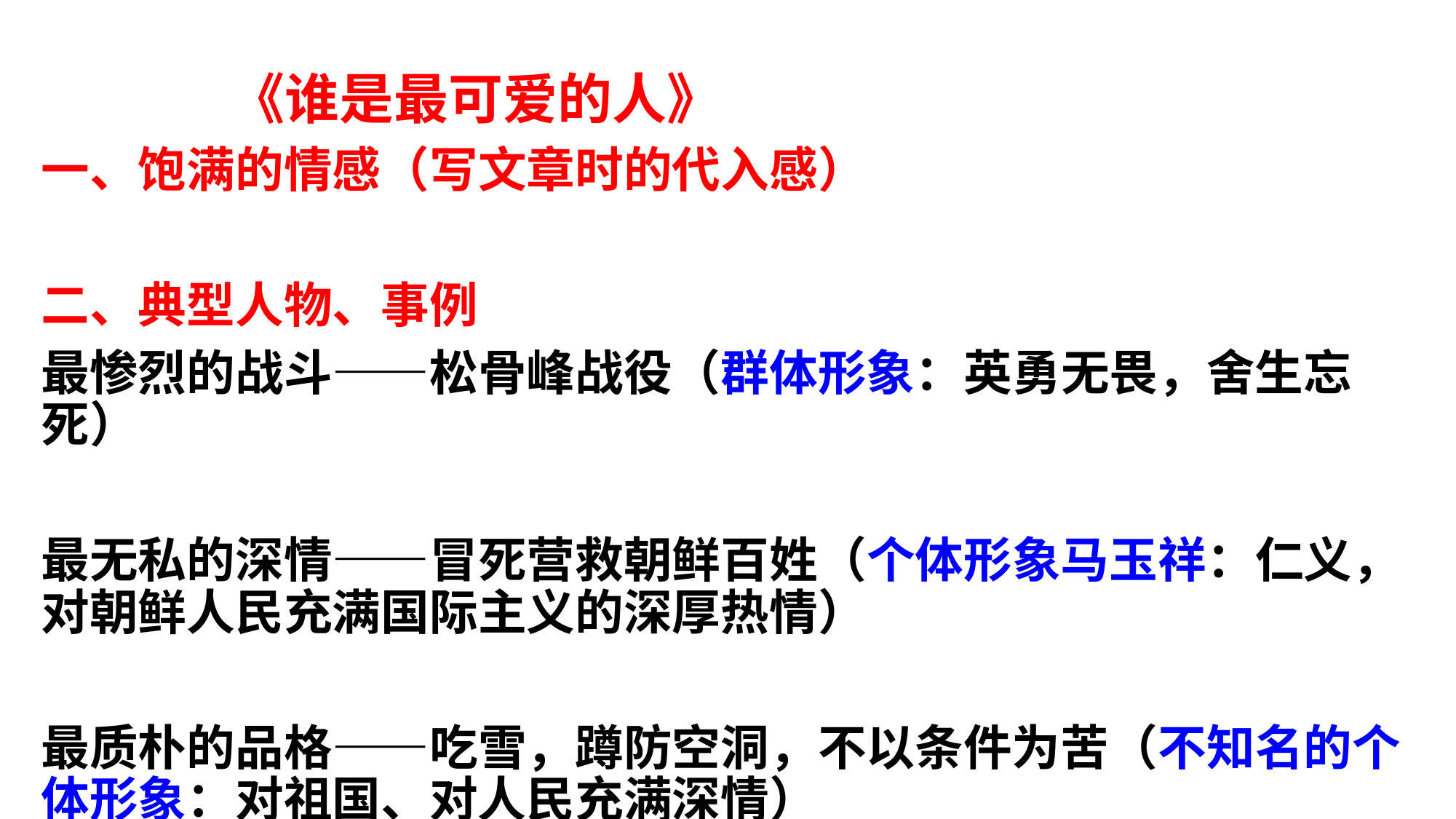

《谁是最可爱的人》
一、饱满的情感（写文章时的代入感）

二、典型人物、事例
最惨烈的战斗——松骨峰战役（群体形象：英勇无畏，舍生忘死）

最无私的深情——冒死营救朝鲜百姓（个体形象马玉祥：仁义，对朝鲜人民充满国际主义的深厚热情）

最质朴的品格——吃雪，蹲防空洞，不以条件为苦（不知名的个体形象：对祖国、对人民充满深情）